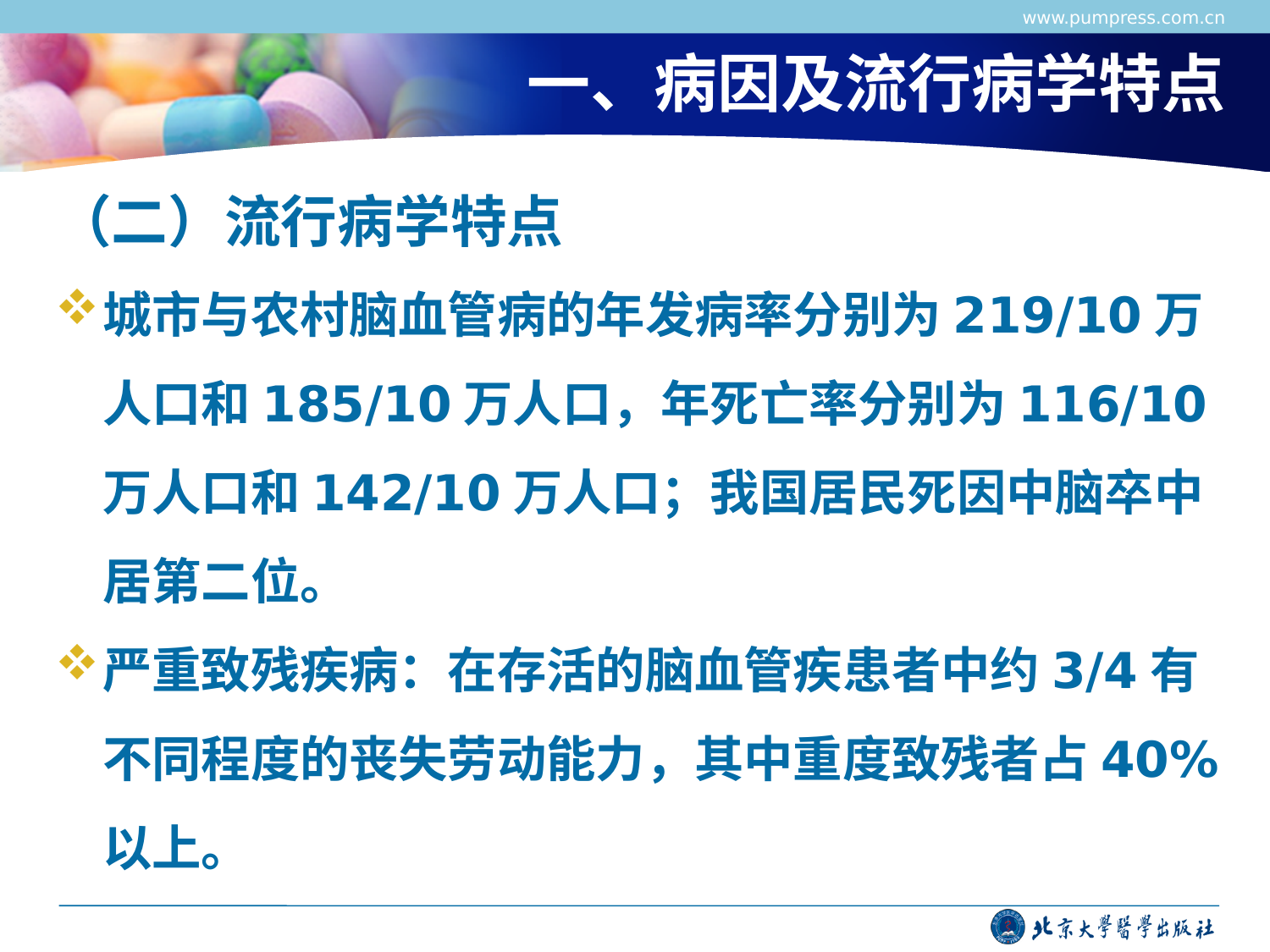

www.pumpress.com.cn
# 一、病因及流行病学特点
（二）流行病学特点
城市与农村脑血管病的年发病率分别为219/10万人口和185/10万人口，年死亡率分别为116/10万人口和142/10万人口；我国居民死因中脑卒中居第二位。
严重致残疾病：在存活的脑血管疾患者中约3/4有不同程度的丧失劳动能力，其中重度致残者占40%以上。